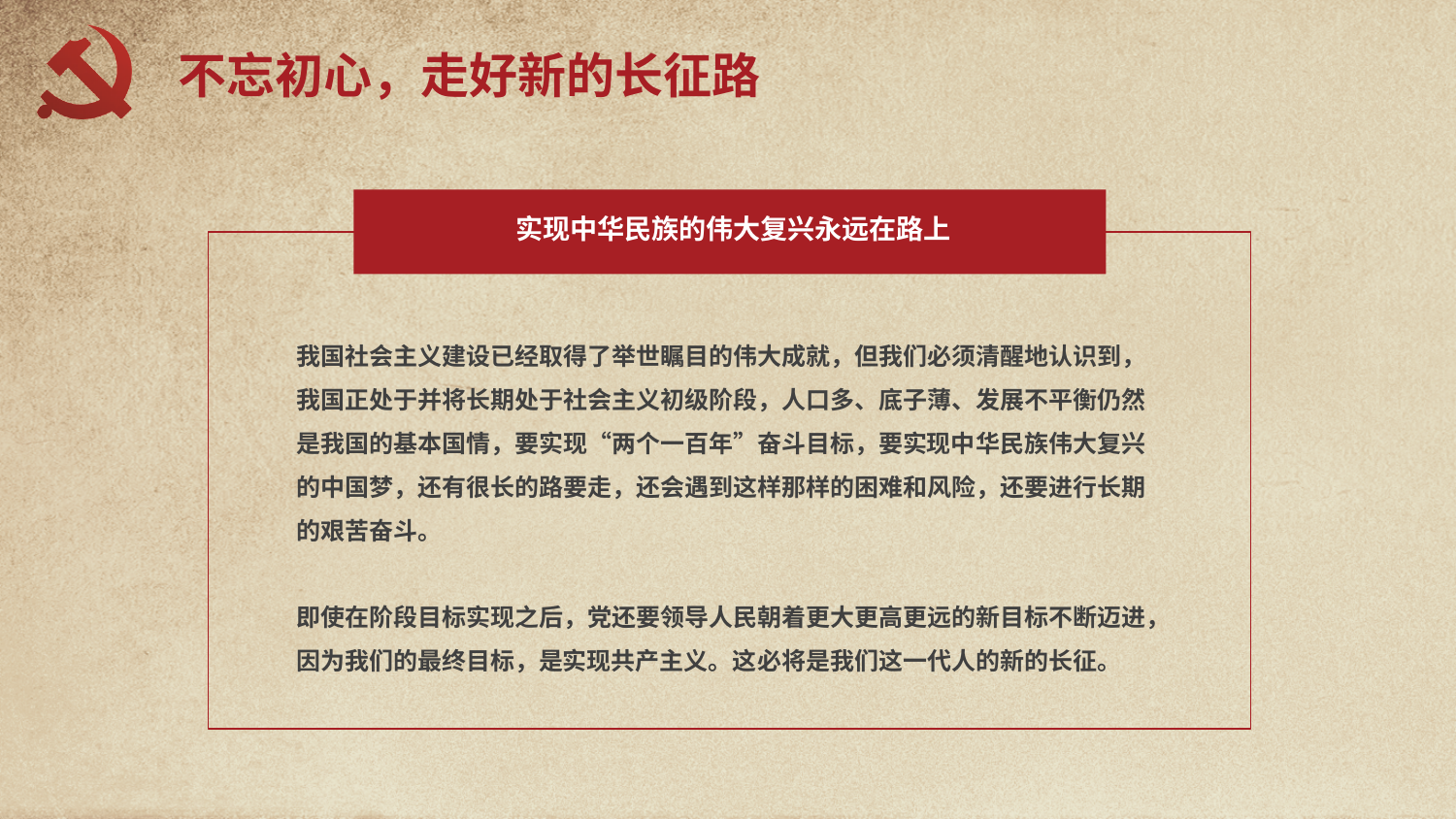

不忘初心，走好新的长征路

实现中华民族的伟大复兴永远在路上

我国社会主义建设已经取得了举世瞩目的伟大成就，但我们必须清醒地认识到，我国正处于并将长期处于社会主义初级阶段，人口多、底子薄、发展不平衡仍然是我国的基本国情，要实现“两个一百年”奋斗目标，要实现中华民族伟大复兴的中国梦，还有很长的路要走，还会遇到这样那样的困难和风险，还要进行长期的艰苦奋斗。

即使在阶段目标实现之后，党还要领导人民朝着更大更高更远的新目标不断迈进，因为我们的最终目标，是实现共产主义。这必将是我们这一代人的新的长征。